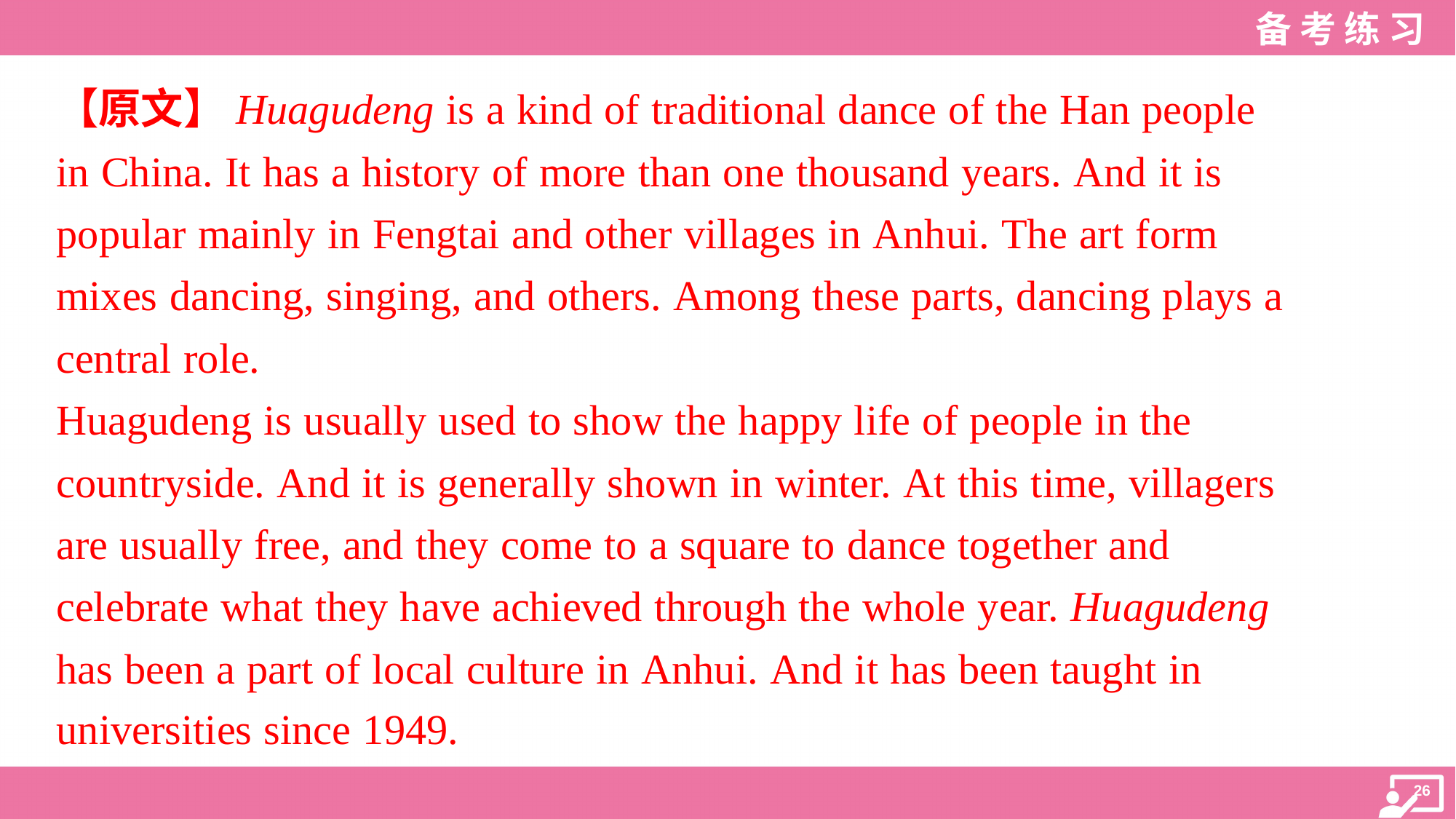

【原文】Huagudeng is a kind of traditional dance of the Han people
in China. It has a history of more than one thousand years. And it is
popular mainly in Fengtai and other villages in Anhui. The art form
mixes dancing, singing, and others. Among these parts, dancing plays a
central role.
Huagudeng is usually used to show the happy life of people in the
countryside. And it is generally shown in winter. At this time, villagers
are usually free, and they come to a square to dance together and
celebrate what they have achieved through the whole year. Huagudeng
has been a part of local culture in Anhui. And it has been taught in
universities since 1949.